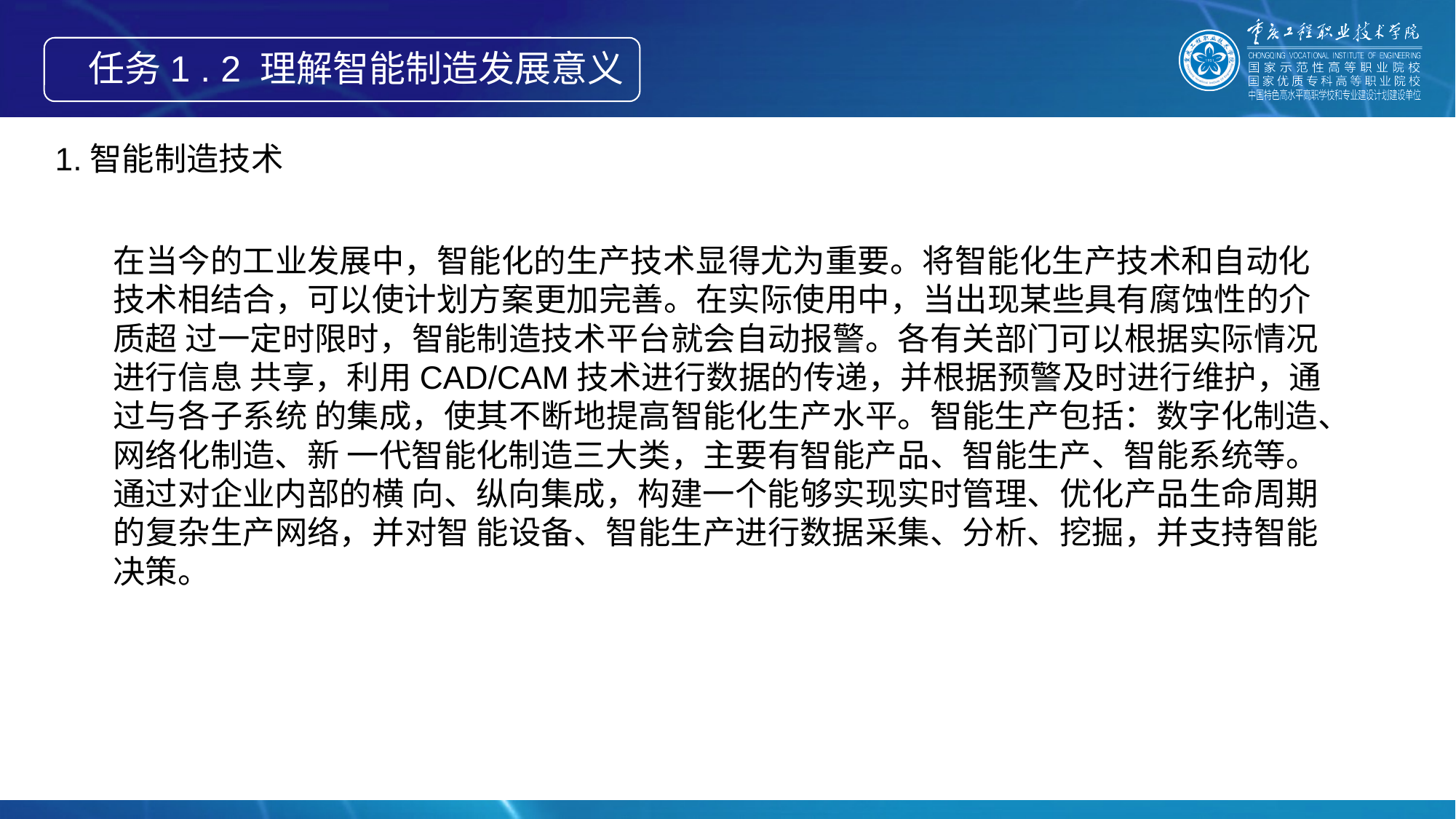

任务1 . 2 理解智能制造发展意义
1.智能制造技术
在当今的工业发展中，智能化的生产技术显得尤为重要。将智能化生产技术和自动化 技术相结合，可以使计划方案更加完善。在实际使用中，当出现某些具有腐蚀性的介质超 过一定时限时，智能制造技术平台就会自动报警。各有关部门可以根据实际情况进行信息 共享，利用CAD/CAM技术进行数据的传递，并根据预警及时进行维护，通过与各子系统 的集成，使其不断地提高智能化生产水平。智能生产包括：数字化制造、网络化制造、新 一代智能化制造三大类，主要有智能产品、智能生产、智能系统等。通过对企业内部的横 向、纵向集成，构建一个能够实现实时管理、优化产品生命周期的复杂生产网络，并对智 能设备、智能生产进行数据采集、分析、挖掘，并支持智能决策。